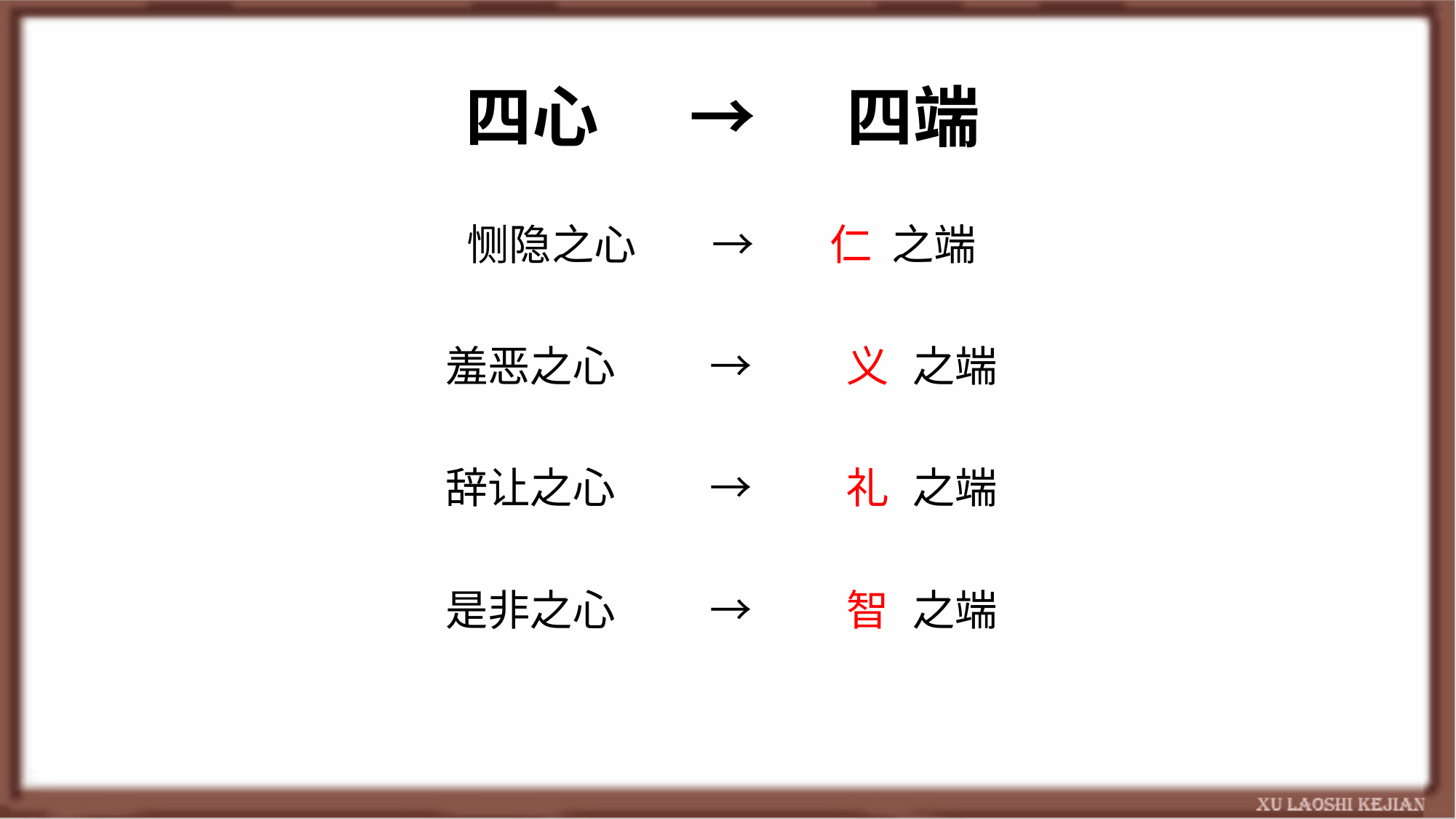

# 四心      →      四端
恻隐之心        →        仁  之端

羞恶之心        →        义  之端

辞让之心        →        礼  之端

是非之心        →        智  之端